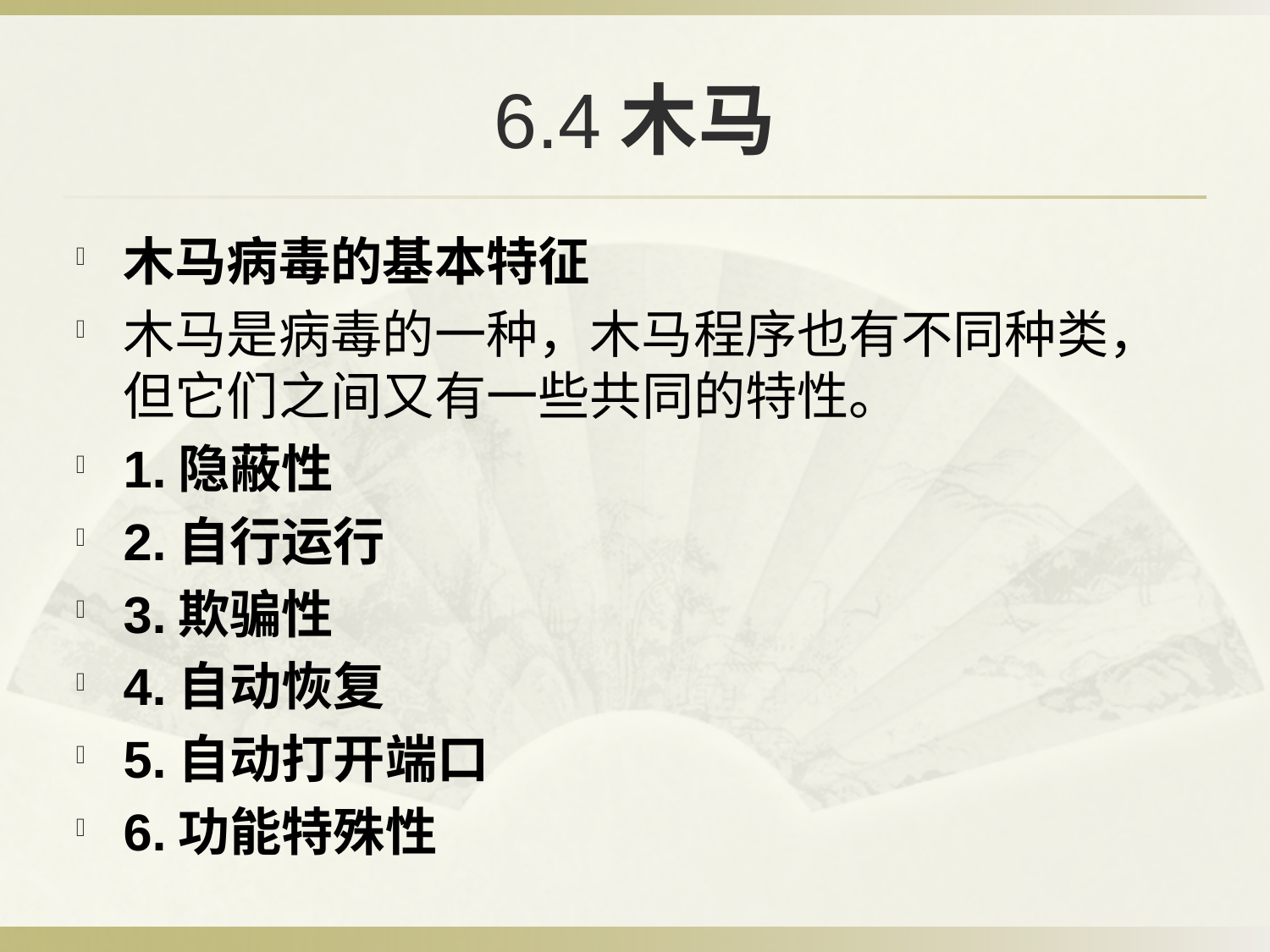

# 6.4木马
木马病毒的基本特征
木马是病毒的一种，木马程序也有不同种类，但它们之间又有一些共同的特性。
1.隐蔽性
2.自行运行
3.欺骗性
4.自动恢复
5.自动打开端口
6.功能特殊性